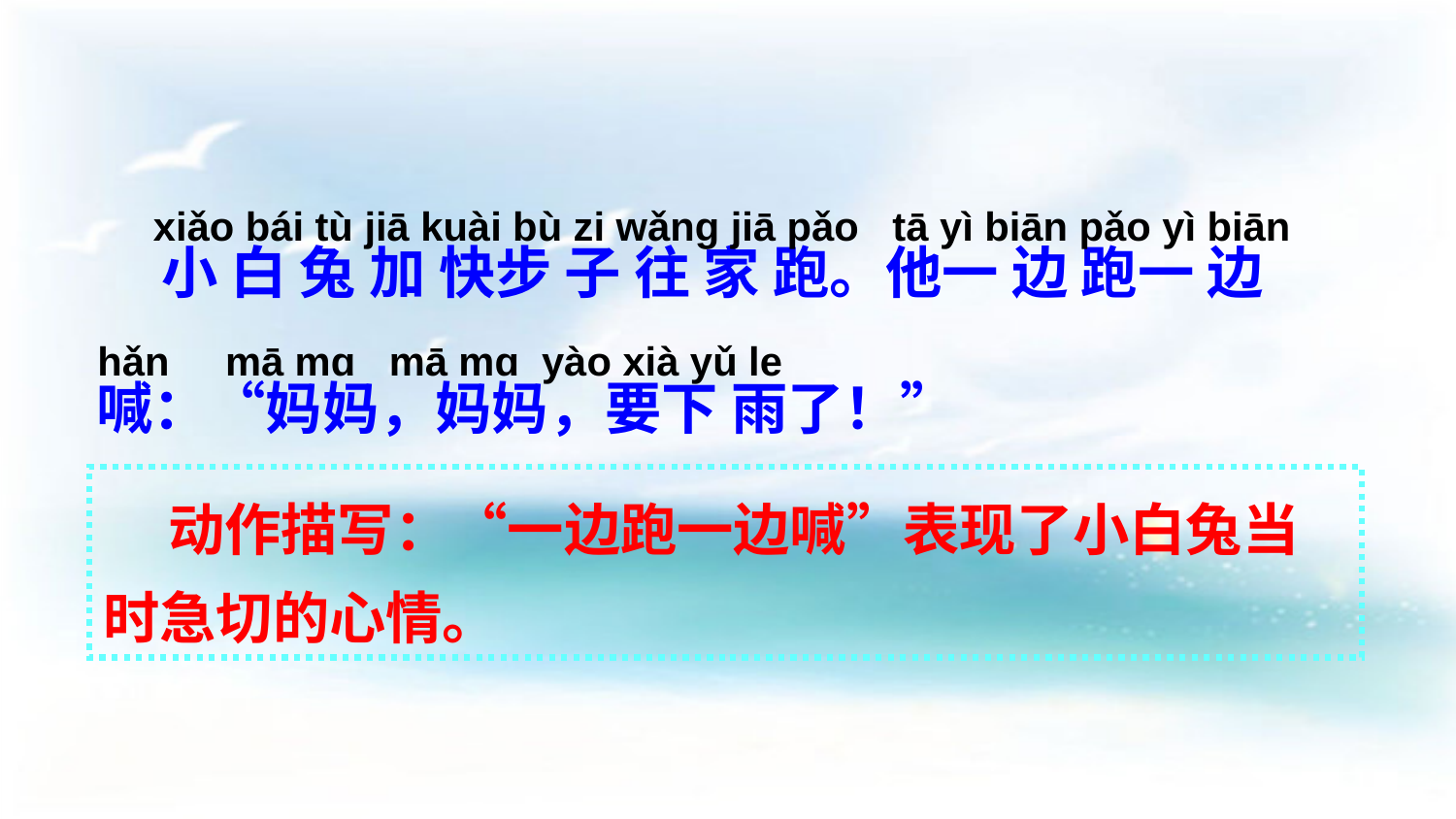

xiǎo bái tù jiā kuài bù zi wǎnɡ jiā pǎo   tā yì biān pǎo yì biān hǎn     mā mɑ   mā mɑ  yào xià yǔ le
    小 白 兔 加 快步 子 往 家 跑。他一 边 跑一 边喊：“妈妈，妈妈，要下 雨了！”
    动作描写：“一边跑一边喊”表现了小白兔当时急切的心情。